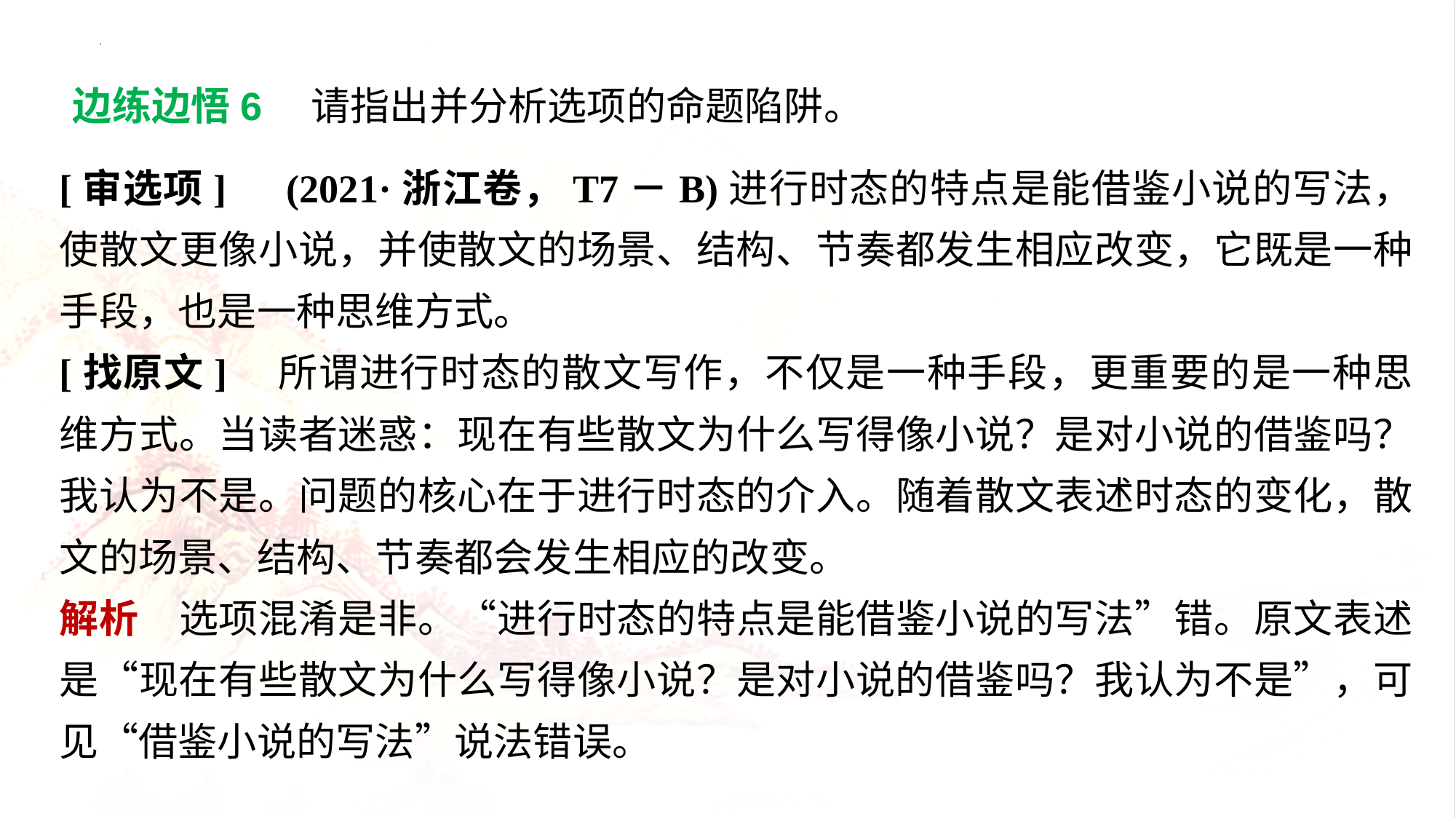

边练边悟6　请指出并分析选项的命题陷阱。
[审选项]　(2021·浙江卷，T7－B)进行时态的特点是能借鉴小说的写法，使散文更像小说，并使散文的场景、结构、节奏都发生相应改变，它既是一种手段，也是一种思维方式。
[找原文]　所谓进行时态的散文写作，不仅是一种手段，更重要的是一种思维方式。当读者迷惑：现在有些散文为什么写得像小说？是对小说的借鉴吗？我认为不是。问题的核心在于进行时态的介入。随着散文表述时态的变化，散文的场景、结构、节奏都会发生相应的改变。
解析　选项混淆是非。“进行时态的特点是能借鉴小说的写法”错。原文表述是“现在有些散文为什么写得像小说？是对小说的借鉴吗？我认为不是”，可见“借鉴小说的写法”说法错误。